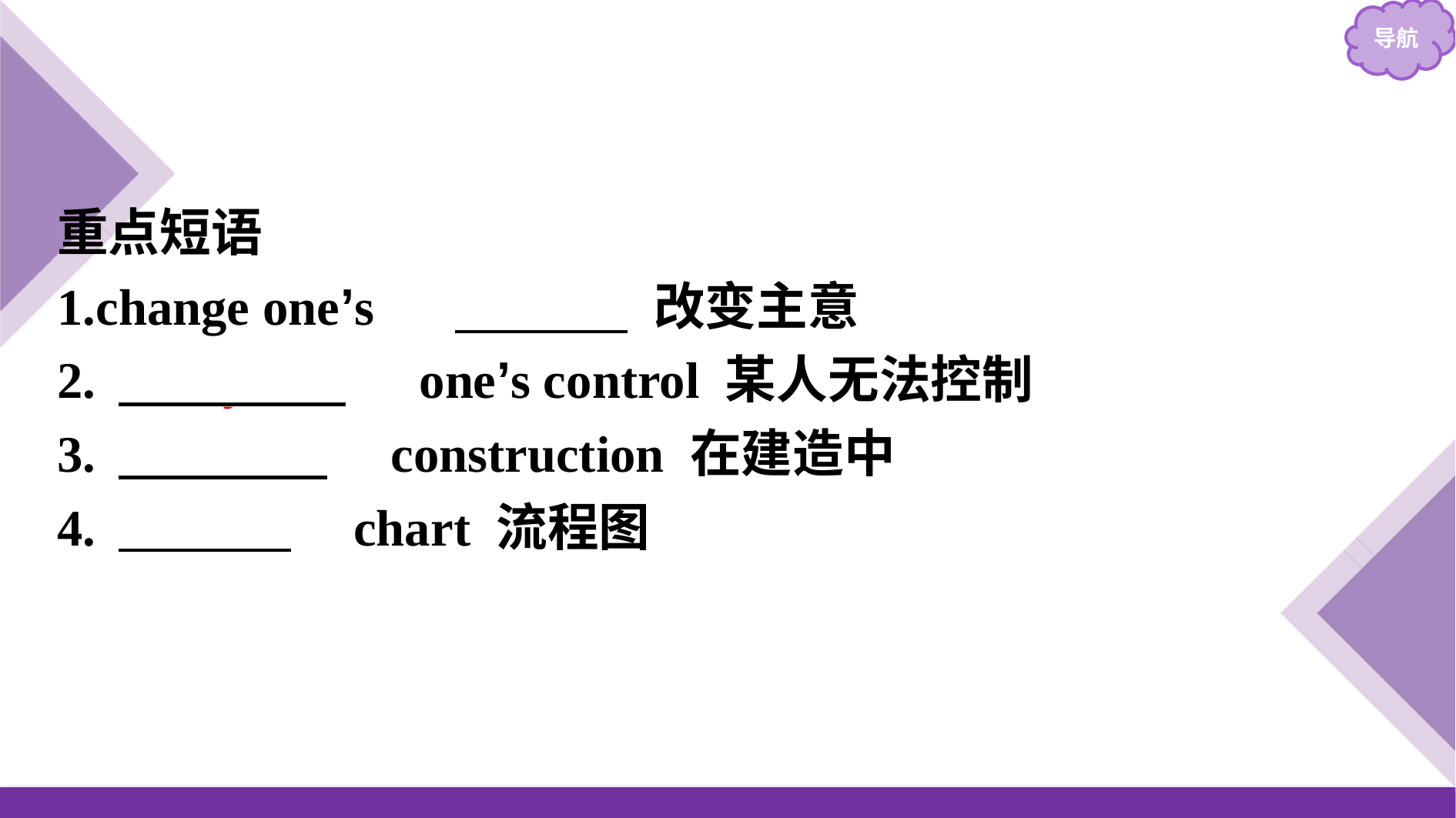

重点短语
1.change one’s 　mind　 改变主意
2.　beyond　 one’s control 某人无法控制
3.　under　 construction 在建造中
4.　flow　 chart 流程图